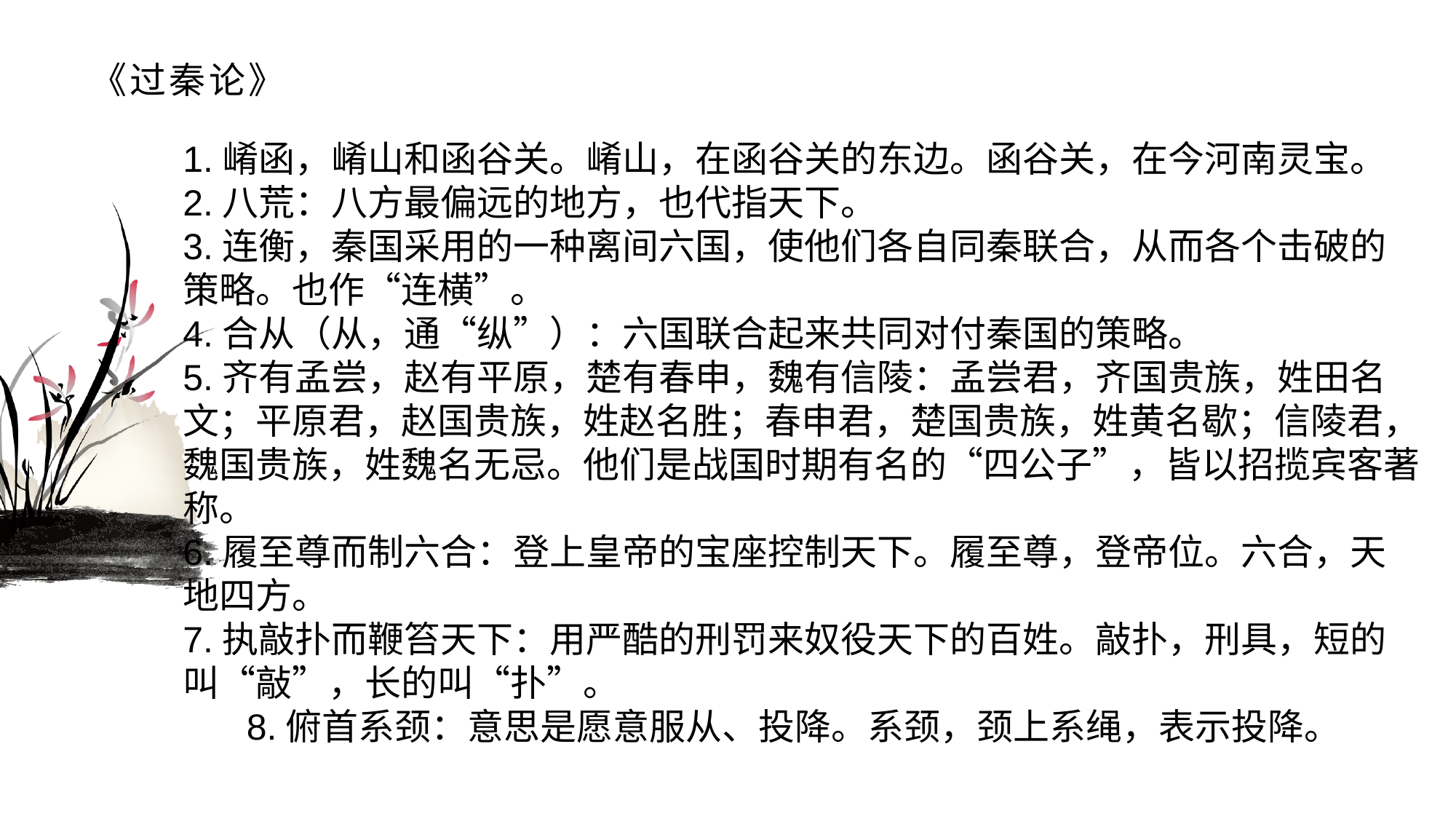

# 《过秦论》
1.崤函，崤山和函谷关。崤山，在函谷关的东边。函谷关，在今河南灵宝。2.八荒：八方最偏远的地方，也代指天下。3.连衡，秦国采用的一种离间六国，使他们各自同秦联合，从而各个击破的策略。也作“连横”。4.合从（从，通“纵”）：六国联合起来共同对付秦国的策略。5.齐有孟尝，赵有平原，楚有春申，魏有信陵：孟尝君，齐国贵族，姓田名文；平原君，赵国贵族，姓赵名胜；春申君，楚国贵族，姓黄名歇；信陵君，魏国贵族，姓魏名无忌。他们是战国时期有名的“四公子”，皆以招揽宾客著称。6.履至尊而制六合：登上皇帝的宝座控制天下。履至尊，登帝位。六合，天地四方。7.执敲扑而鞭笞天下：用严酷的刑罚来奴役天下的百姓。敲扑，刑具，短的叫“敲”，长的叫“扑”。8.俯首系颈：意思是愿意服从、投降。系颈，颈上系绳，表示投降。